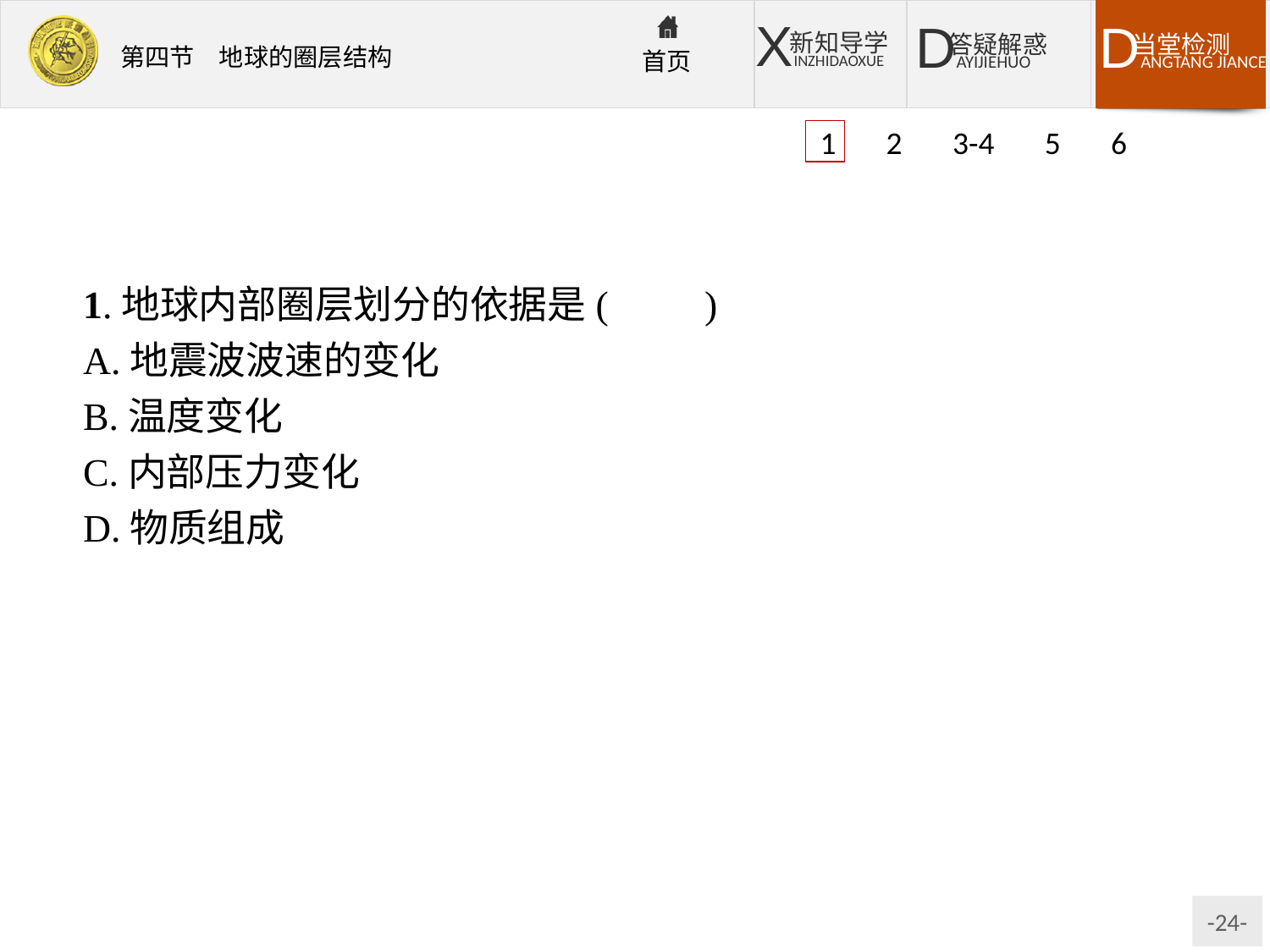

1       2       3-4       5       6

1.地球内部圈层划分的依据是(　　)
A.地震波波速的变化
B.温度变化
C.内部压力变化
D.物质组成
解析:根据地震波在不同物质中传播的速度差异可以给地球内部分层。
答案:A